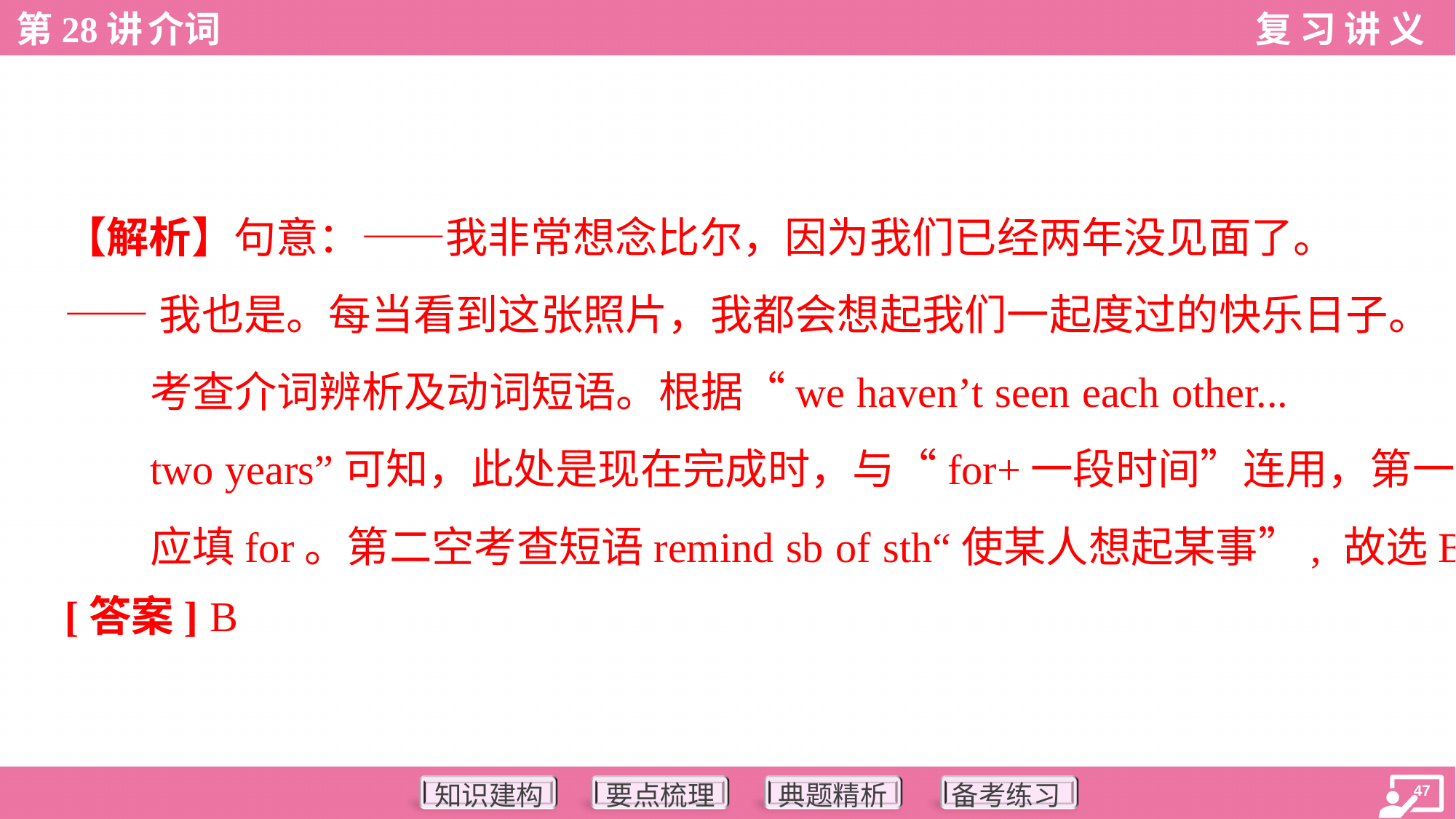

【解析】句意：——我非常想念比尔，因为我们已经两年没见面了。
——我也是。每当看到这张照片，我都会想起我们一起度过的快乐日子。
考查介词辨析及动词短语。根据“we haven’t seen each other...
two years”可知，此处是现在完成时，与“for+一段时间”连用，第一空
应填for。第二空考查短语remind sb of sth“使某人想起某事”, 故选B。
[答案] B